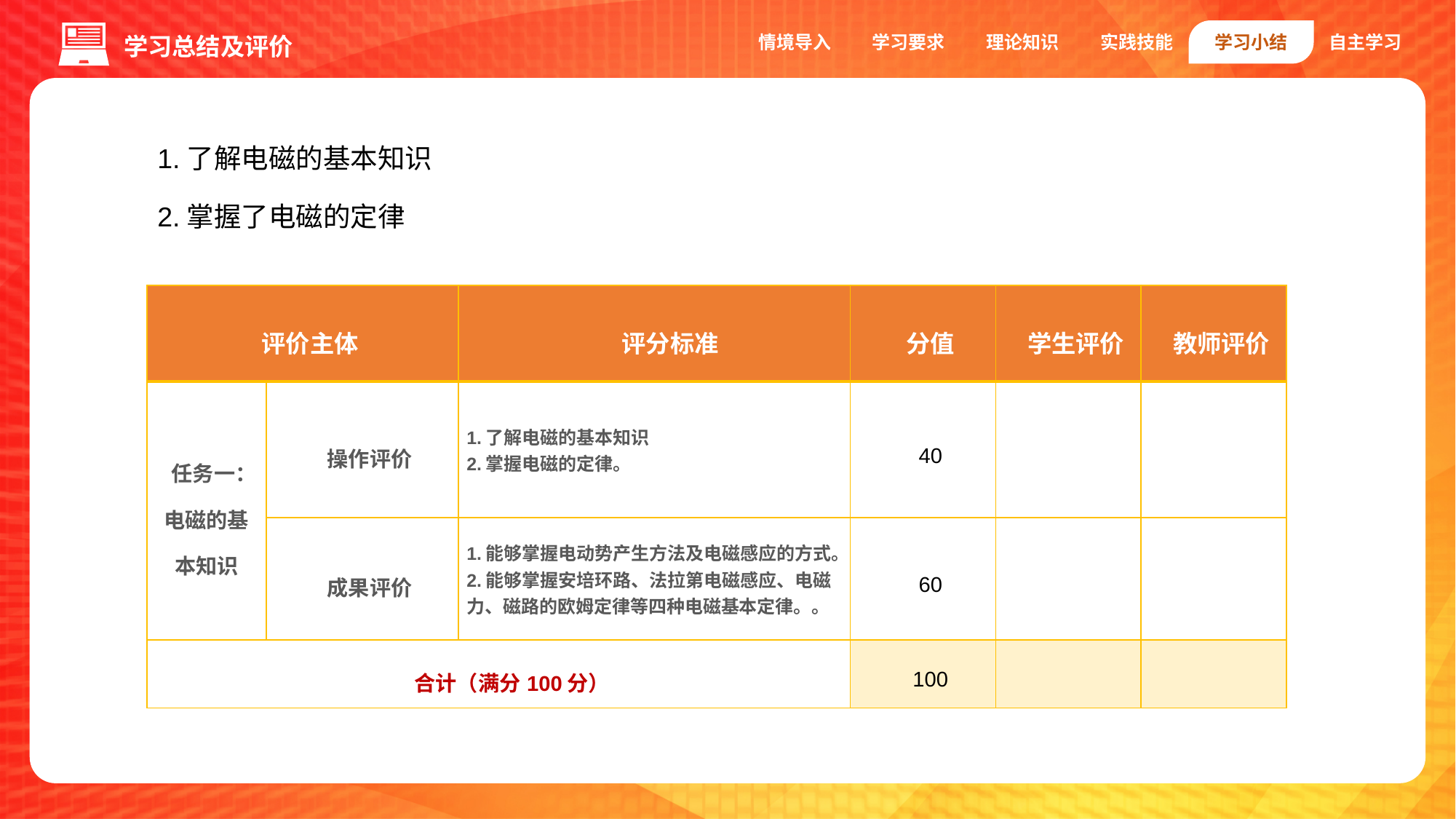

情境导入
学习要求
理论知识
实践技能
学习小结
自主学习

学习总结及评价
1.了解电磁的基本知识
2.掌握了电磁的定律
| 评价主体 |  | 评分标准 | 分值 | 学生评价 | 教师评价 |
| --- | --- | --- | --- | --- | --- |
| 任务一：电磁的基本知识 | 操作评价 | 1.了解电磁的基本知识 2.掌握电磁的定律。 | 40 |  |  |
|  | 成果评价 | 1.能够掌握电动势产生方法及电磁感应的方式。 2.能够掌握安培环路、法拉第电磁感应、电磁力、磁路的欧姆定律等四种电磁基本定律。。 | 60 |  |  |
| 合计（满分100分） |  |  | 100 |  |  |